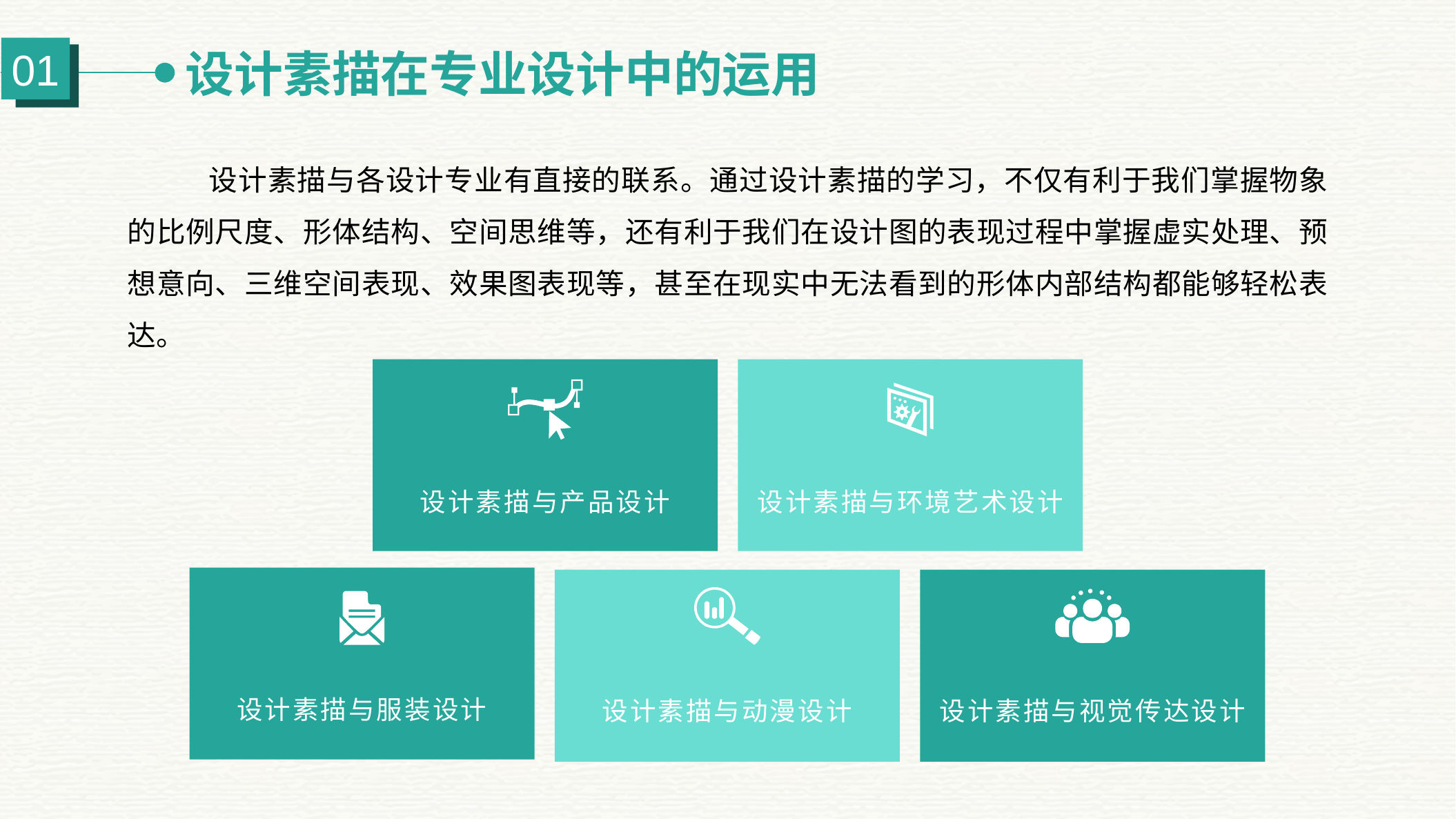

设计素描在专业设计中的运用
01

设计素描与各设计专业有直接的联系。通过设计素描的学习，不仅有利于我们掌握物象的比例尺度、形体结构、空间思维等，还有利于我们在设计图的表现过程中掌握虚实处理、预想意向、三维空间表现、效果图表现等，甚至在现实中无法看到的形体内部结构都能够轻松表达。

设计素描与产品设计
设计素描与环境艺术设计

设计素描与服装设计
设计素描与动漫设计
设计素描与视觉传达设计